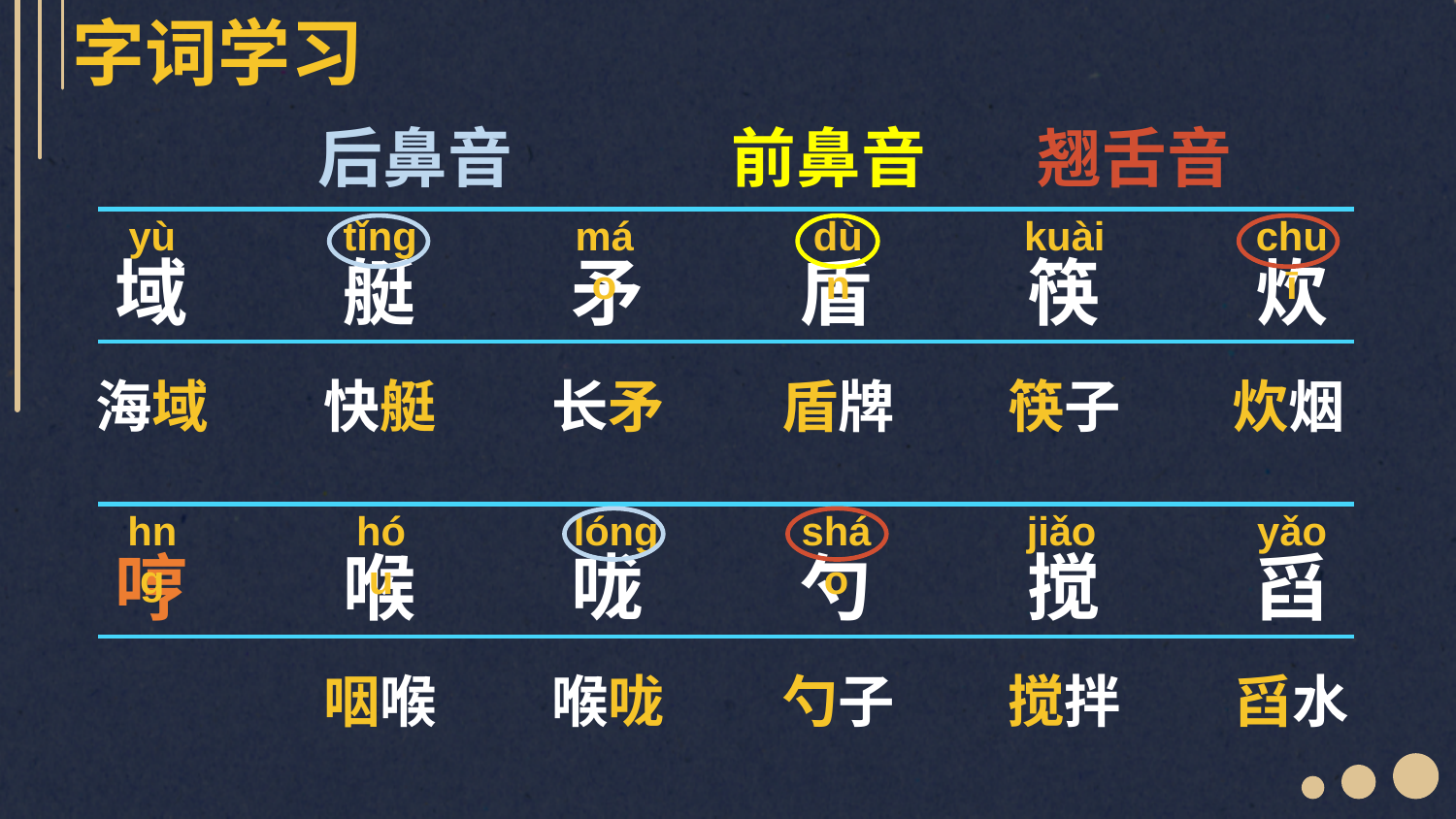

字词学习
后鼻音
前鼻音
翘舌音
yù
tǐnɡ
máo
dùn
kuài
chuī

域
艇
矛
盾
筷
炊
海域
快艇
长矛
盾牌
筷子
炊烟
hnɡ
hóu
lónɡ
sháo
jiǎo
yǎo

哼
喉
咙
勺
搅
舀
咽喉
喉咙
勺子
搅拌
舀水